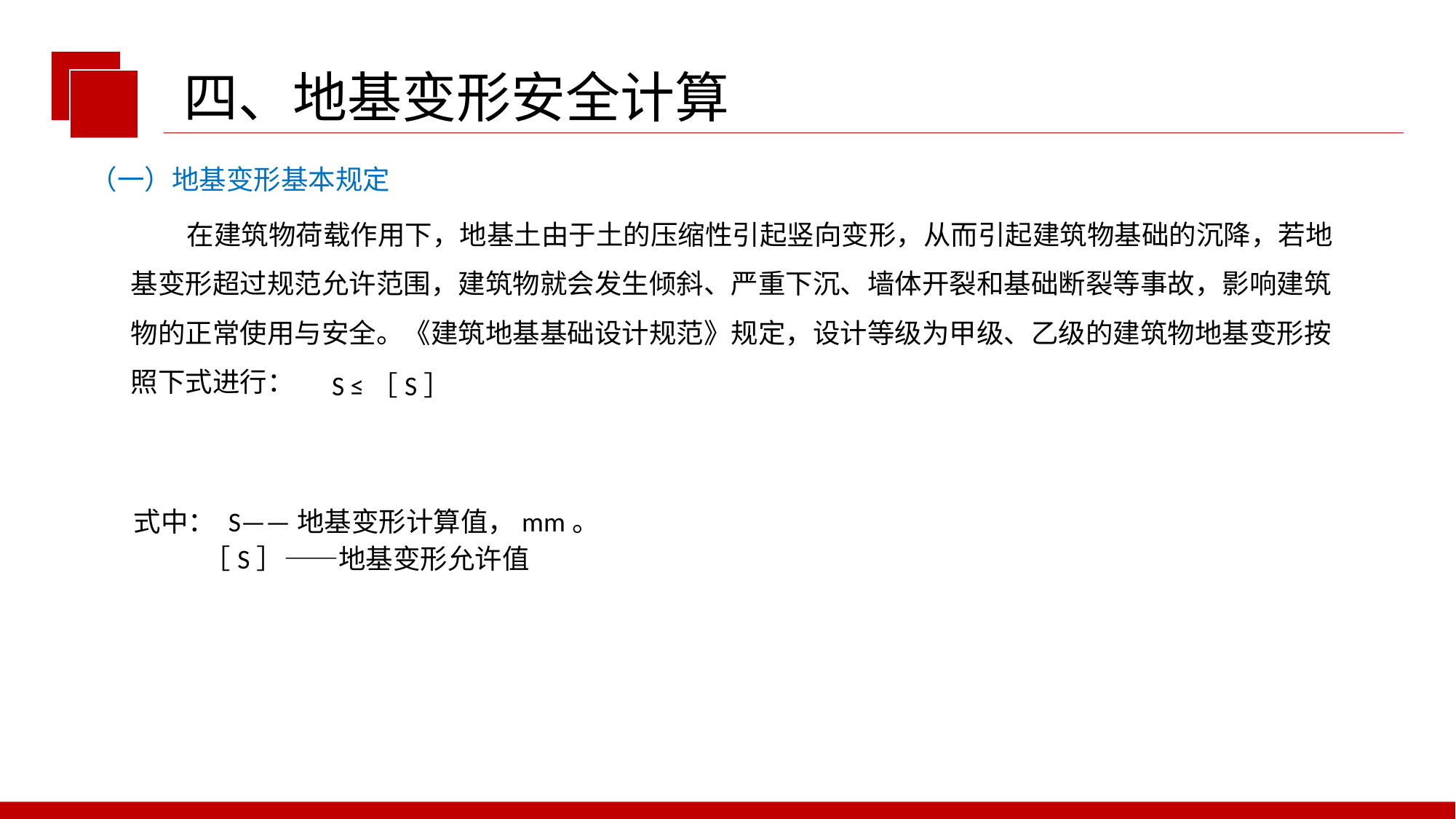

四、地基变形安全计算
（一）地基变形基本规定
        在建筑物荷载作用下，地基土由于土的压缩性引起竖向变形，从而引起建筑物基础的沉降，若地基变形超过规范允许范围，建筑物就会发生倾斜、严重下沉、墙体开裂和基础断裂等事故，影响建筑物的正常使用与安全。《建筑地基基础设计规范》规定，设计等级为甲级、乙级的建筑物地基变形按照下式进行：
S ≤［S］
式中： S——地基变形计算值，mm。
［S］——地基变形允许值